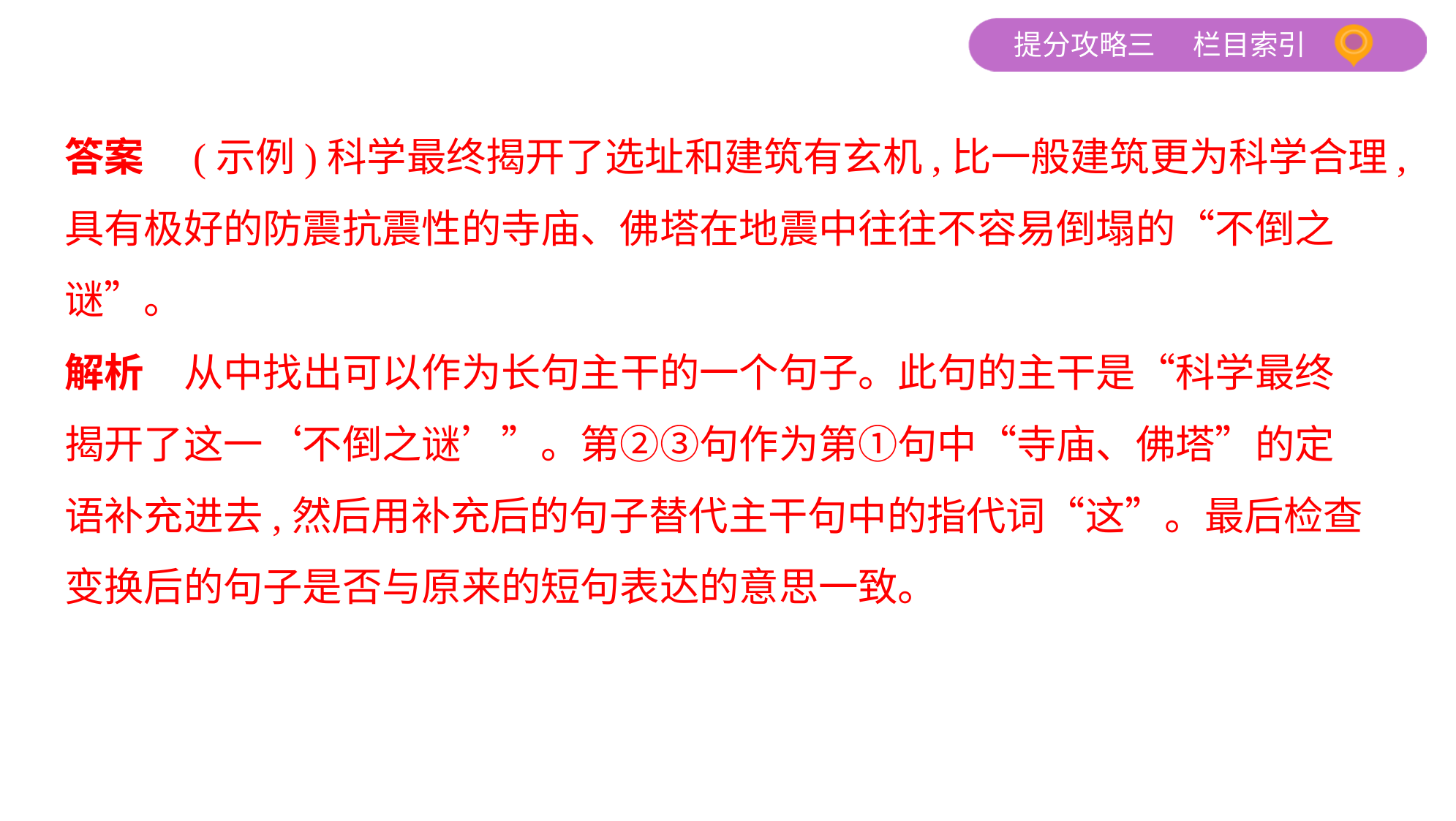

答案　(示例)科学最终揭开了选址和建筑有玄机,比一般建筑更为科学合理,
具有极好的防震抗震性的寺庙、佛塔在地震中往往不容易倒塌的“不倒之
谜”。
解析　从中找出可以作为长句主干的一个句子。此句的主干是“科学最终
揭开了这一‘不倒之谜’”。第②③句作为第①句中“寺庙、佛塔”的定
语补充进去,然后用补充后的句子替代主干句中的指代词“这”。最后检查
变换后的句子是否与原来的短句表达的意思一致。